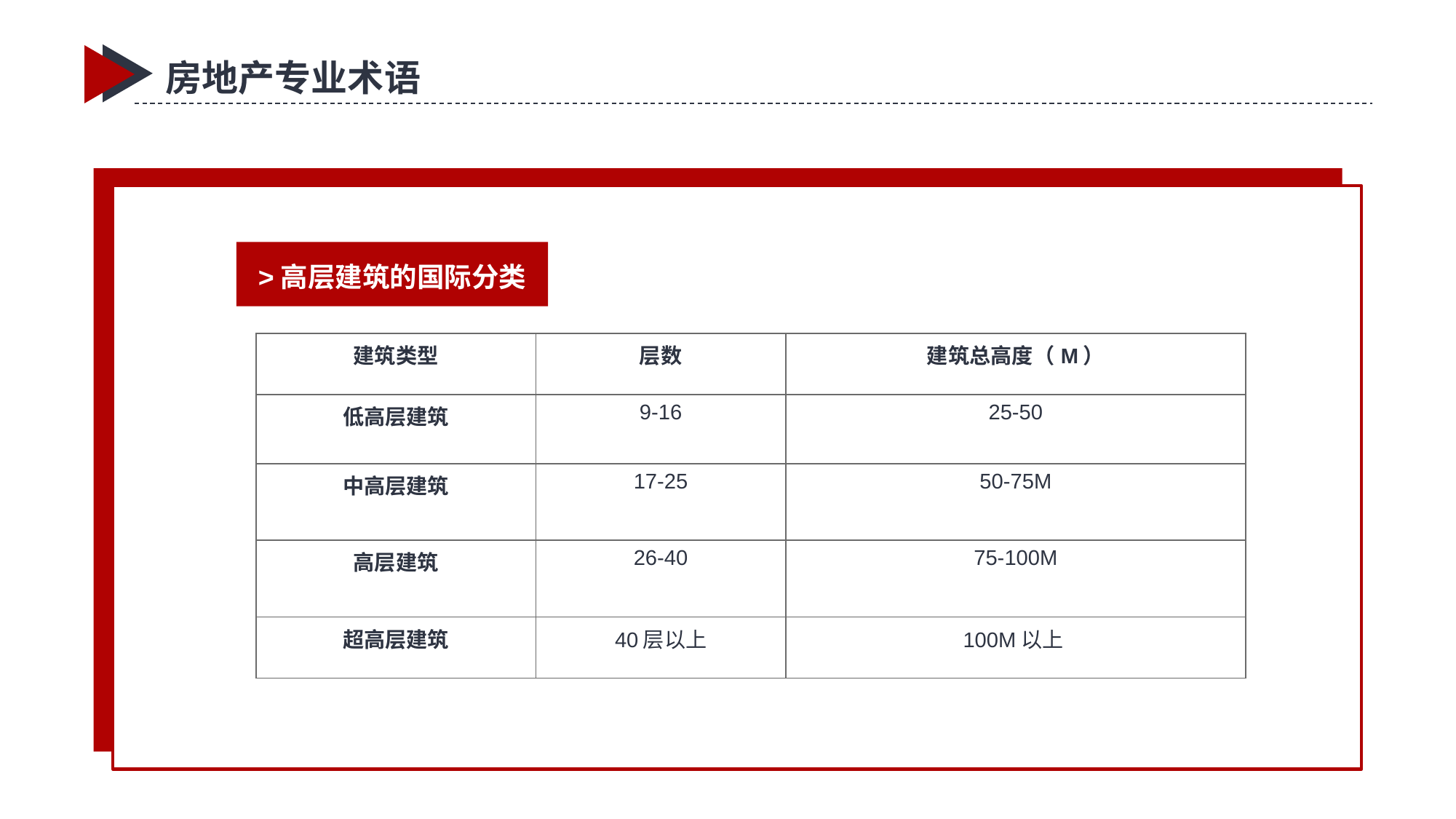

房地产专业术语

>高层建筑的国际分类
| 建筑类型 | 层数 | 建筑总高度（M） |
| --- | --- | --- |
| 低高层建筑 | 9-16 | 25-50 |
| 中高层建筑 | 17-25 | 50-75M |
| 高层建筑 | 26-40 | 75-100M |
| 超高层建筑 | 40层以上 | 100M以上 |